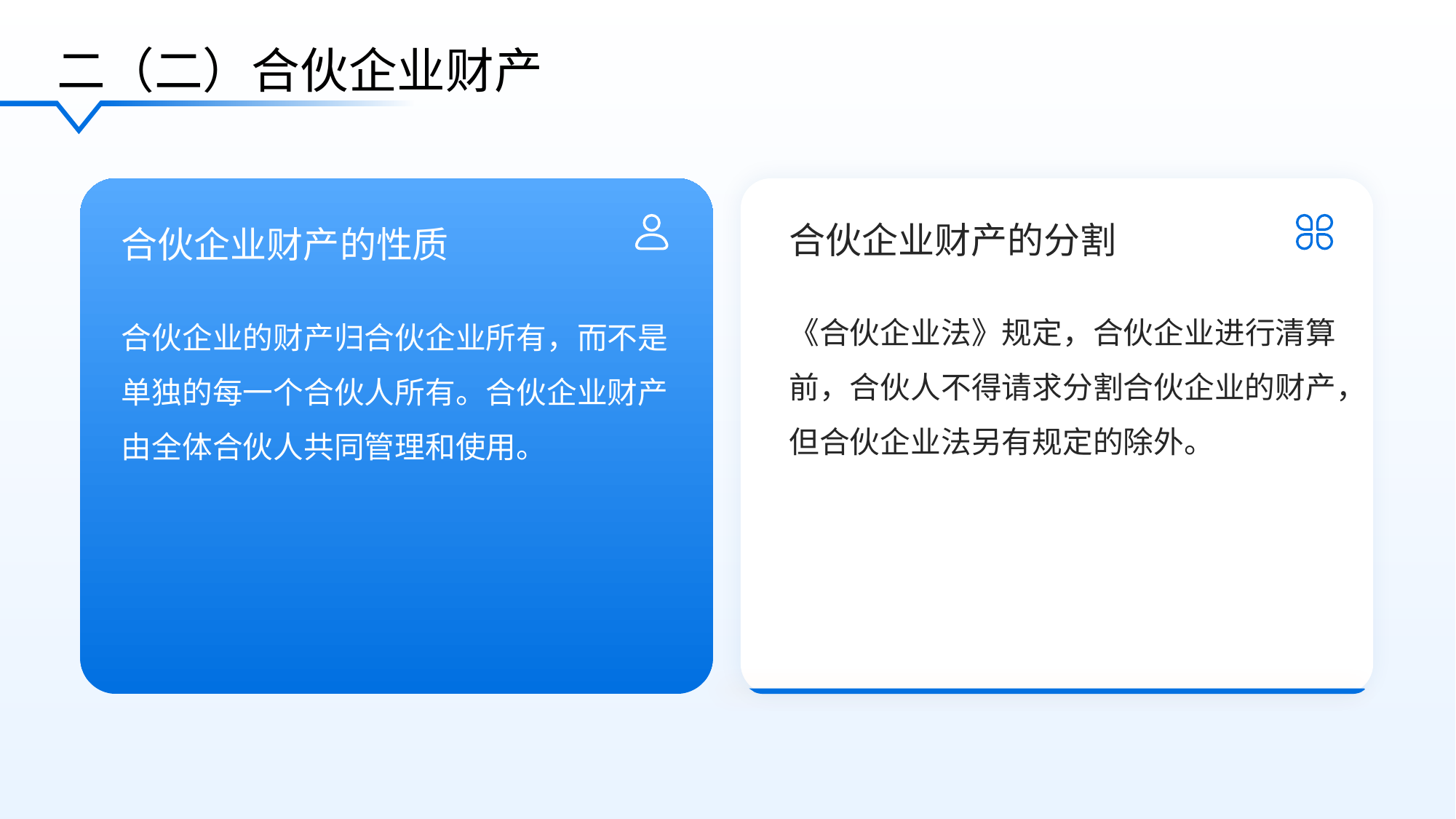

二（二）合伙企业财产

合伙企业财产的分割
合伙企业财产的性质

《合伙企业法》规定，合伙企业进行清算前，合伙人不得请求分割合伙企业的财产，但合伙企业法另有规定的除外。
合伙企业的财产归合伙企业所有，而不是单独的每一个合伙人所有。合伙企业财产由全体合伙人共同管理和使用。